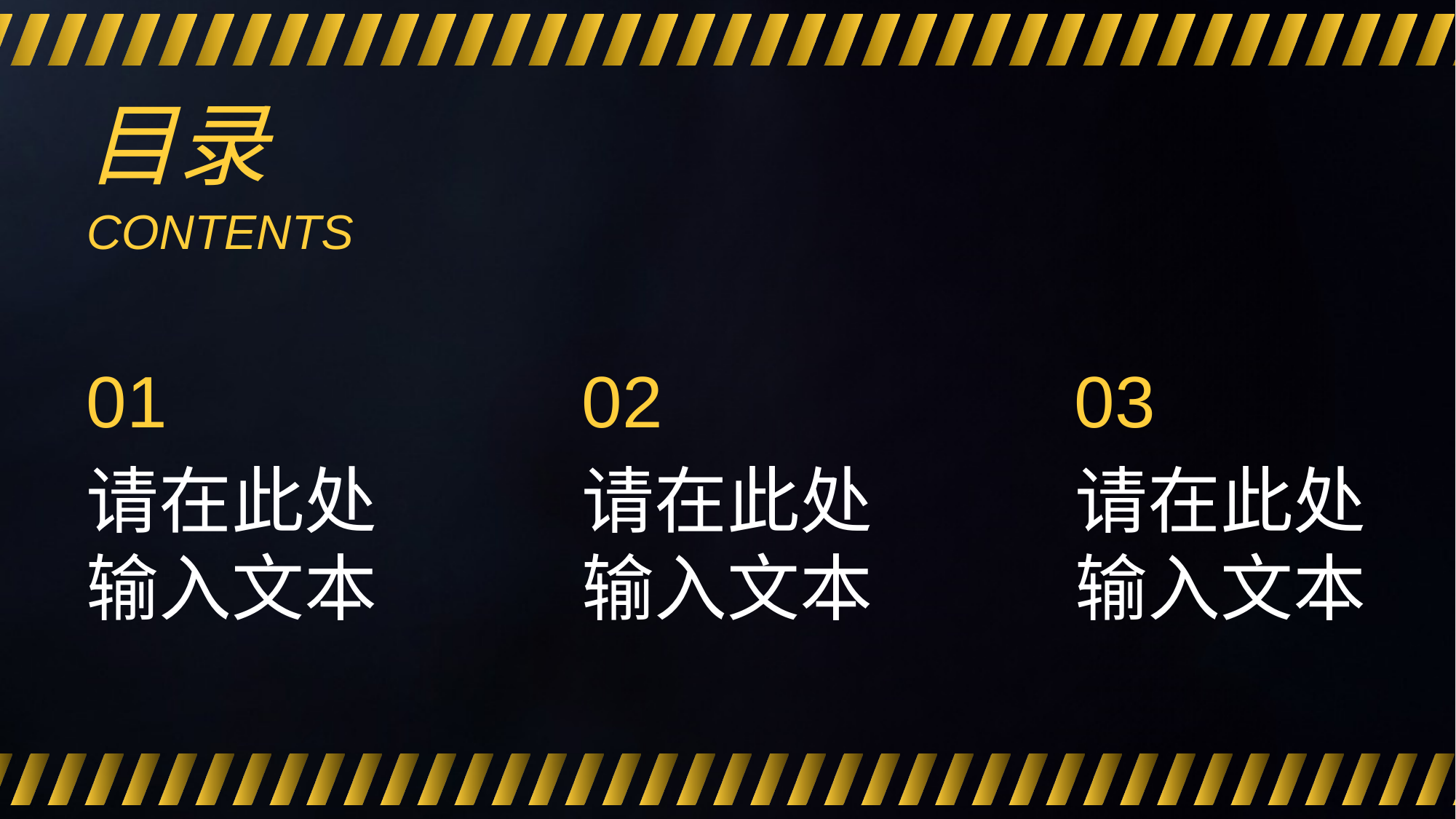

目录
CONTENTS
01
请在此处输入文本
02
请在此处输入文本
03
请在此处输入文本